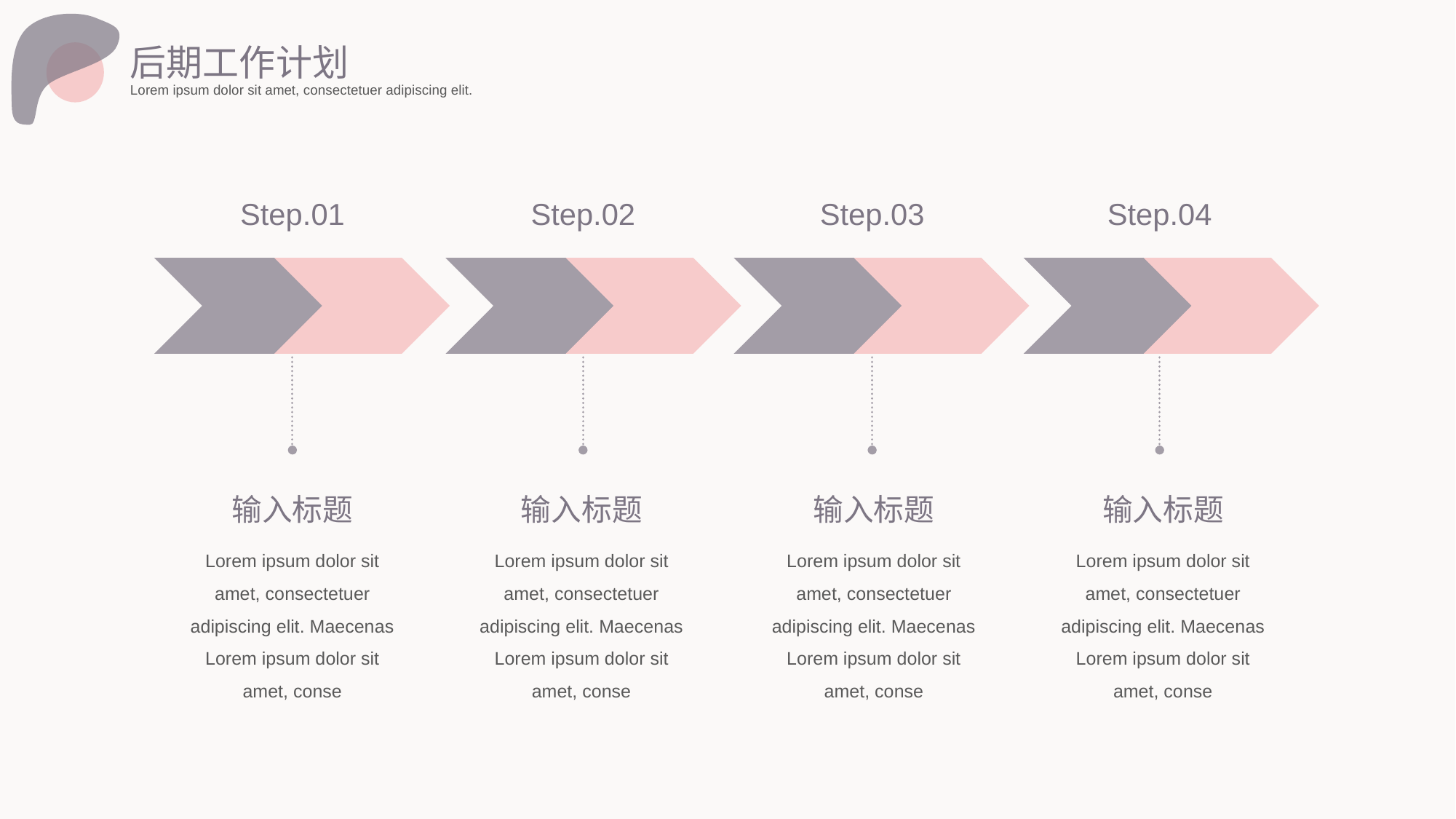

后期工作计划

Lorem ipsum dolor sit amet, consectetuer adipiscing elit.
Step.01
Step.02
Step.03
Step.04

输入标题
输入标题
输入标题
输入标题
Lorem ipsum dolor sit amet, consectetuer adipiscing elit. Maecenas Lorem ipsum dolor sit amet, conse
Lorem ipsum dolor sit amet, consectetuer adipiscing elit. Maecenas Lorem ipsum dolor sit amet, conse
Lorem ipsum dolor sit amet, consectetuer adipiscing elit. Maecenas Lorem ipsum dolor sit amet, conse
Lorem ipsum dolor sit amet, consectetuer adipiscing elit. Maecenas Lorem ipsum dolor sit amet, conse